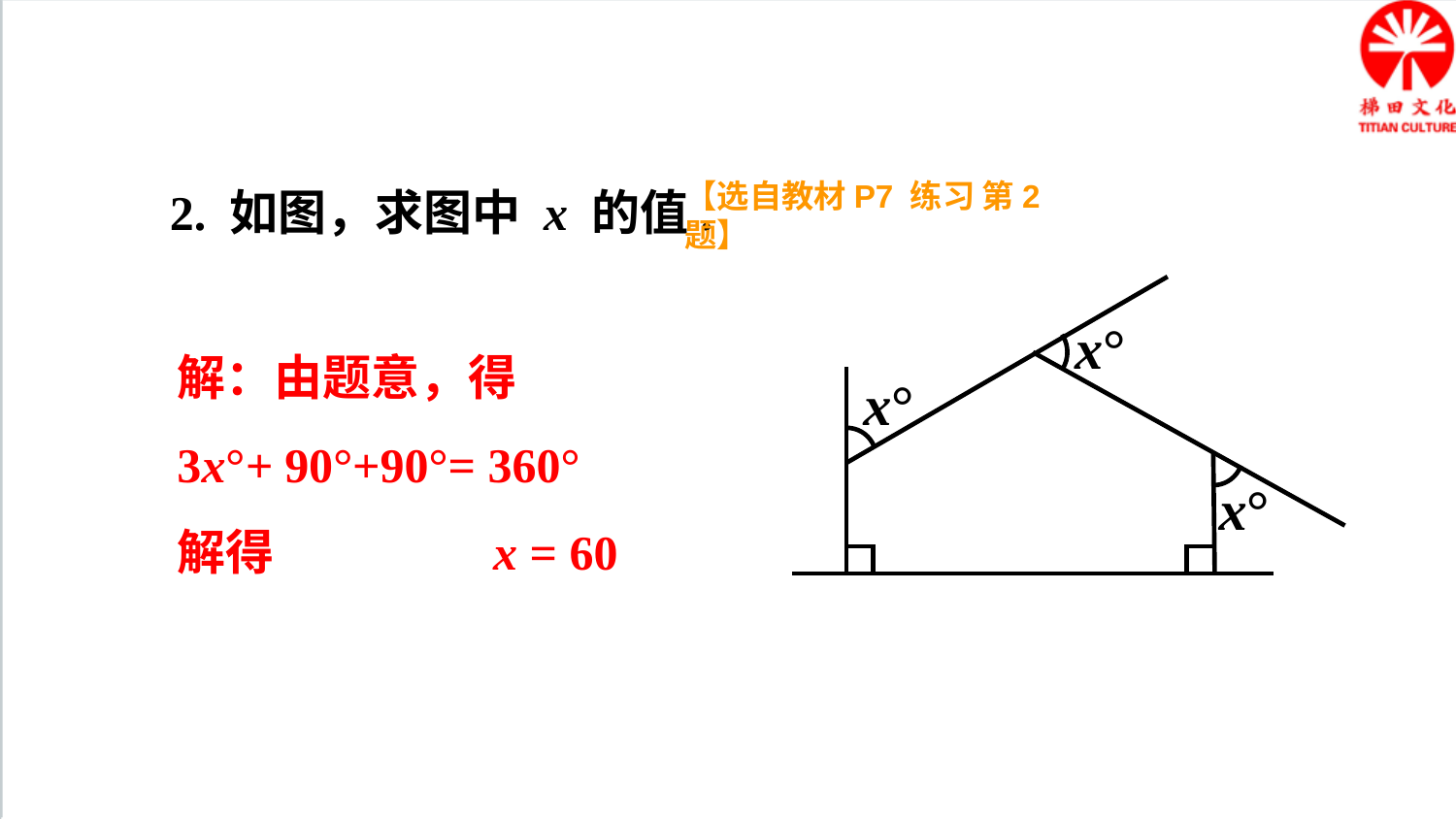

2. 如图，求图中 x 的值.
【选自教材P7 练习 第2题】
x°

x°

x°

解：由题意，得
3x°+ 90°+90°= 360°
解得                   x = 60